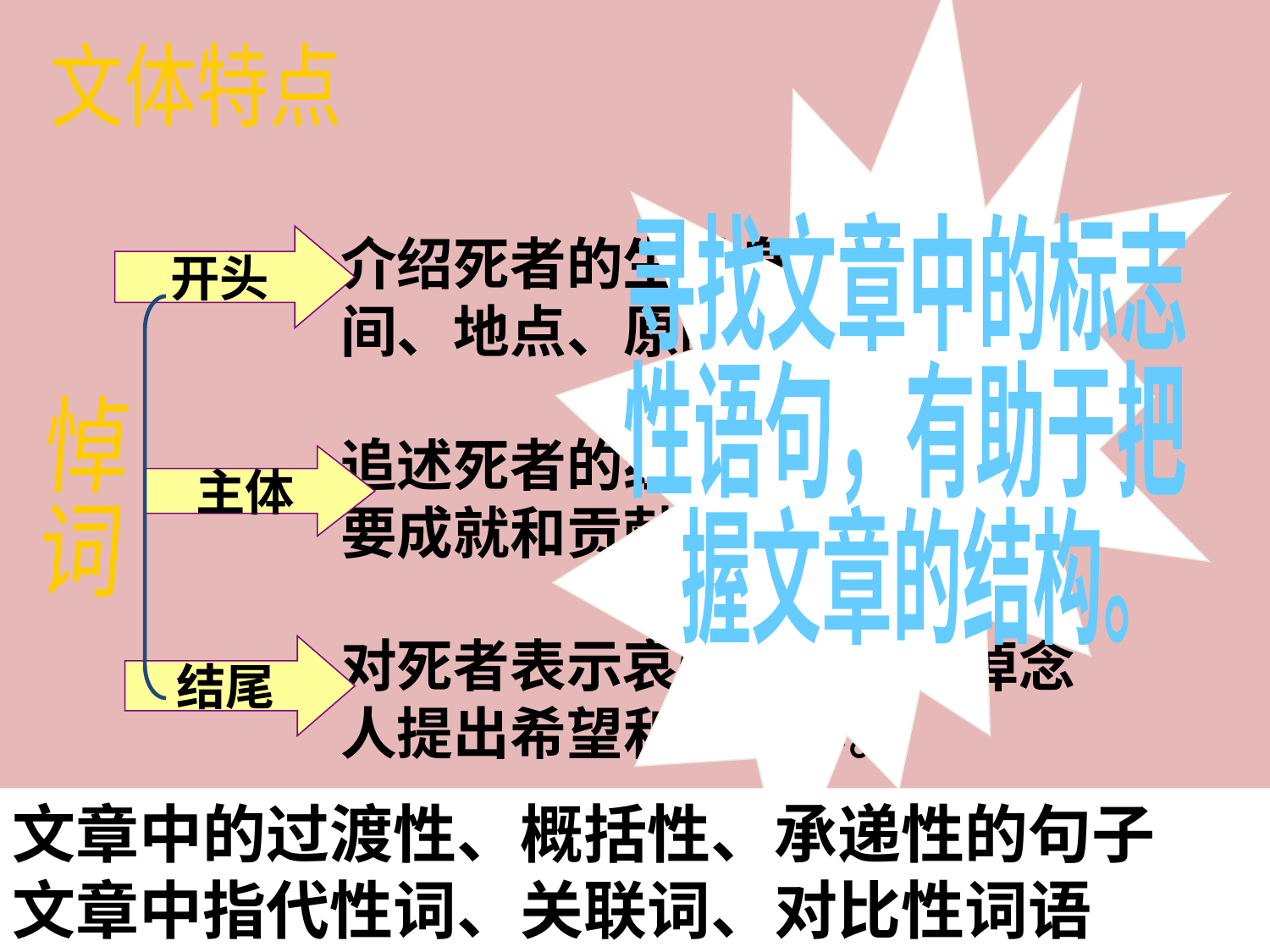

寻找文章中的标志
性语句，有助于把
握文章的结构。
文体特点
介绍死者的生前身份、逝世时间、地点、原因及其享年等。
开头

悼
词
追述死者的经历及一生中主要成就和贡献。
主体
对死者表示哀悼之情，对悼念人提出希望和要求等。
结尾
文章中的过渡性、概括性、承递性的句子
文章中指代性词、关联词、对比性词语